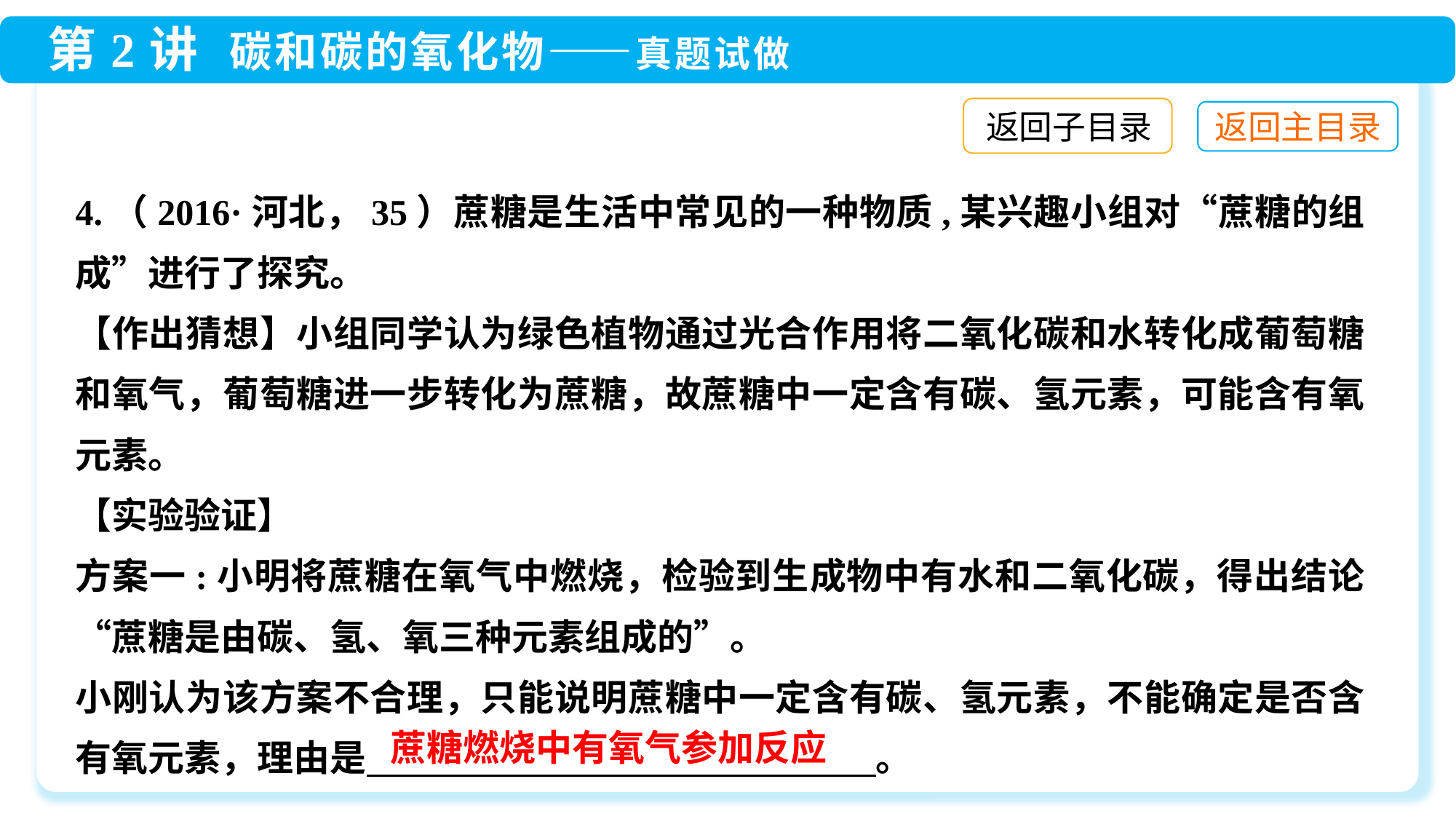

返回子目录

4.（2016·河北，35）蔗糖是生活中常见的一种物质,某兴趣小组对“蔗糖的组成”进行了探究。
【作出猜想】小组同学认为绿色植物通过光合作用将二氧化碳和水转化成葡萄糖和氧气，葡萄糖进一步转化为蔗糖，故蔗糖中一定含有碳、氢元素，可能含有氧元素。
【实验验证】
方案一:小明将蔗糖在氧气中燃烧，检验到生成物中有水和二氧化碳，得出结论“蔗糖是由碳、氢、氧三种元素组成的”。
小刚认为该方案不合理，只能说明蔗糖中一定含有碳、氢元素，不能确定是否含有氧元素，理由是　　　　　　　　　　　　　　。
蔗糖燃烧中有氧气参加反应